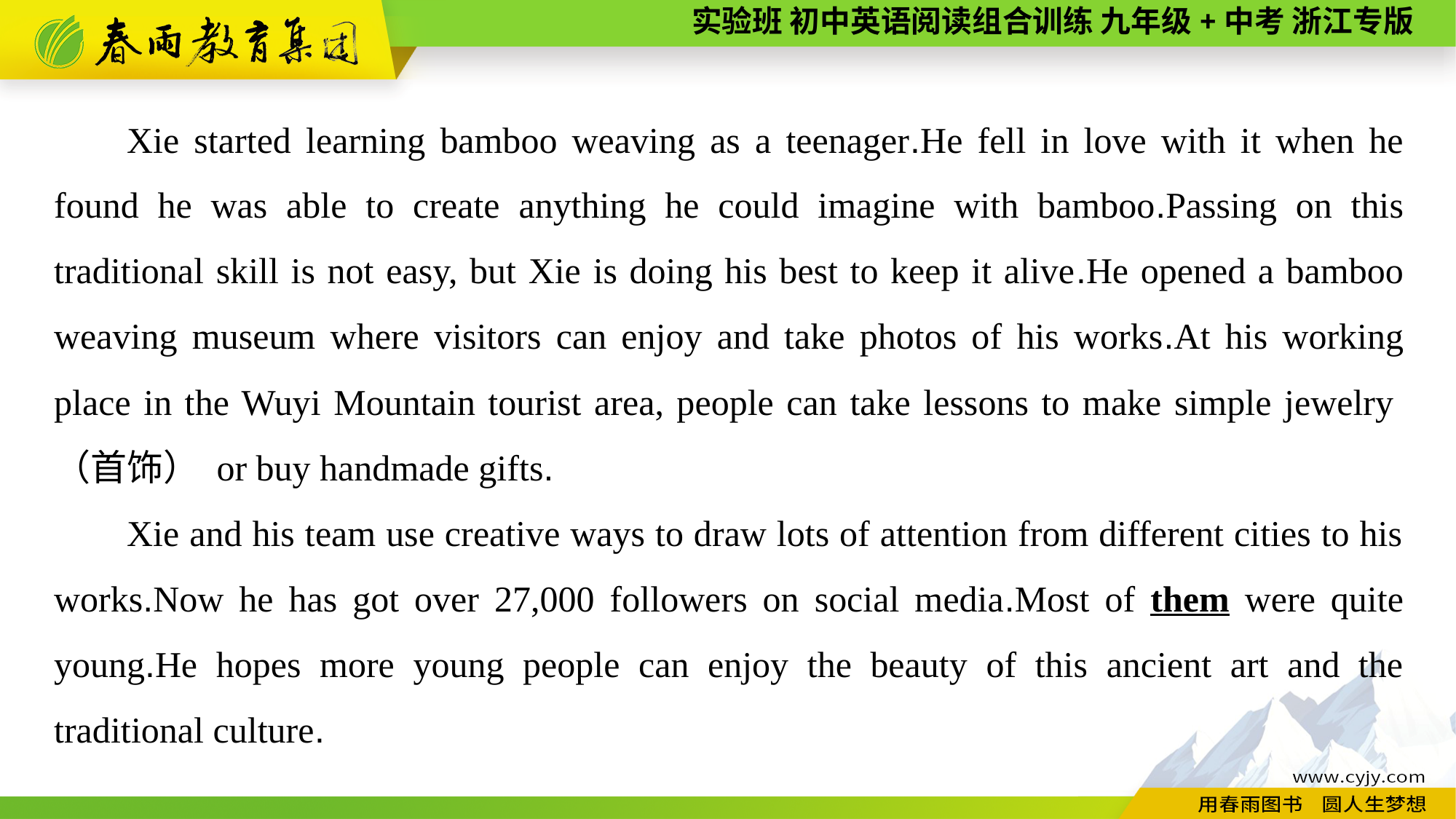

Xie started learning bamboo weaving as a teenager.He fell in love with it when he found he was able to create anything he could imagine with bamboo.Passing on this traditional skill is not easy, but Xie is doing his best to keep it alive.He opened a bamboo weaving museum where visitors can enjoy and take photos of his works.At his working place in the Wuyi Mountain tourist area, people can take lessons to make simple jewelry（首饰） or buy handmade gifts.
Xie and his team use creative ways to draw lots of attention from different cities to his works.Now he has got over 27,000 followers on social media.Most of them were quite young.He hopes more young people can enjoy the beauty of this ancient art and the traditional culture.